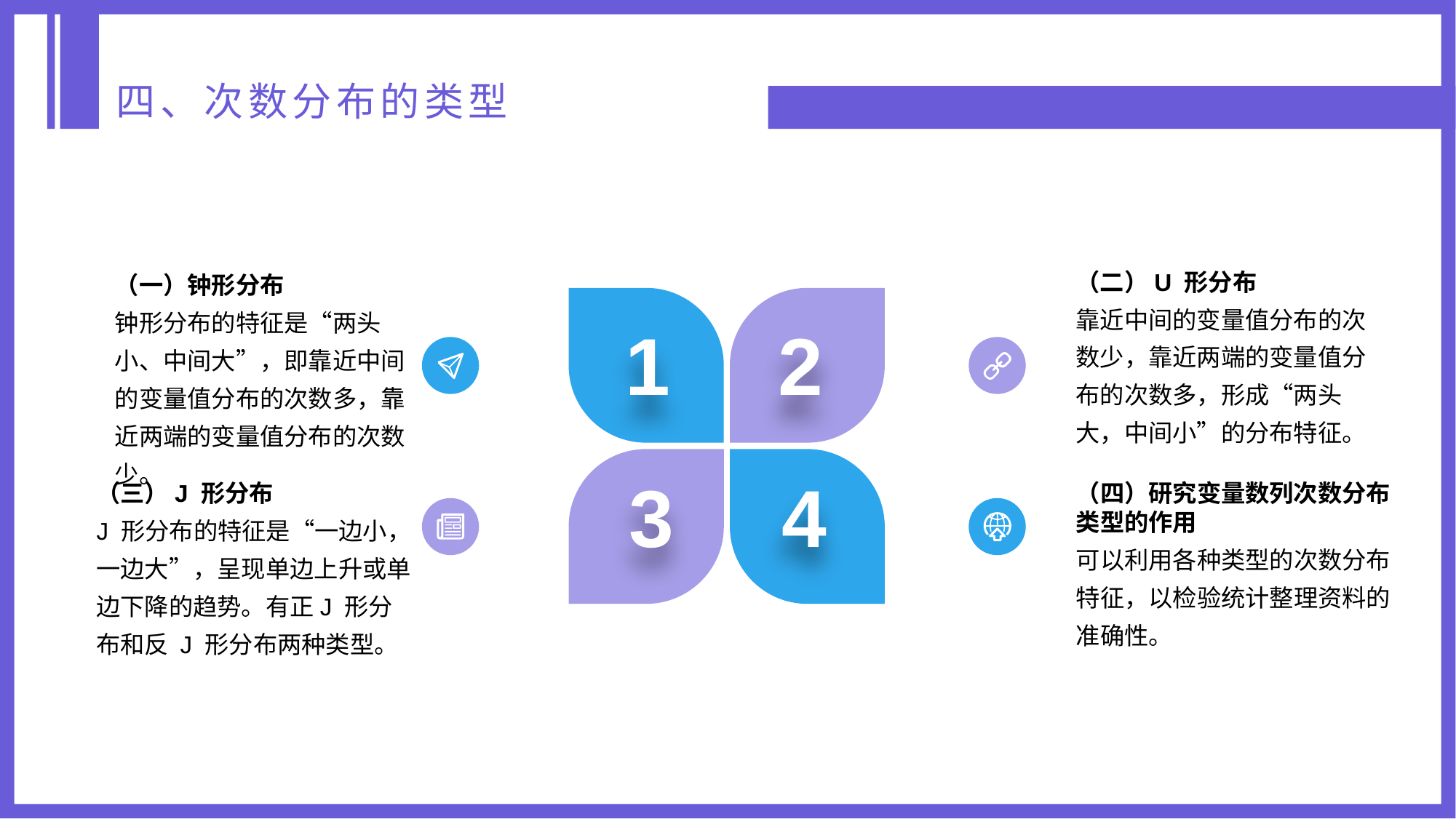

四、次数分布的类型
（二）U 形分布
靠近中间的变量值分布的次数少，靠近两端的变量值分布的次数多，形成“两头大，中间小”的分布特征。
（一）钟形分布
钟形分布的特征是“两头小、中间大”，即靠近中间的变量值分布的次数多，靠近两端的变量值分布的次数少。

1
2

3
4
（三）J 形分布
J 形分布的特征是“一边小，一边大”，呈现单边上升或单边下降的趋势。有正J 形分布和反 J 形分布两种类型。
（四）研究变量数列次数分布类型的作用
可以利用各种类型的次数分布特征，以检验统计整理资料的准确性。